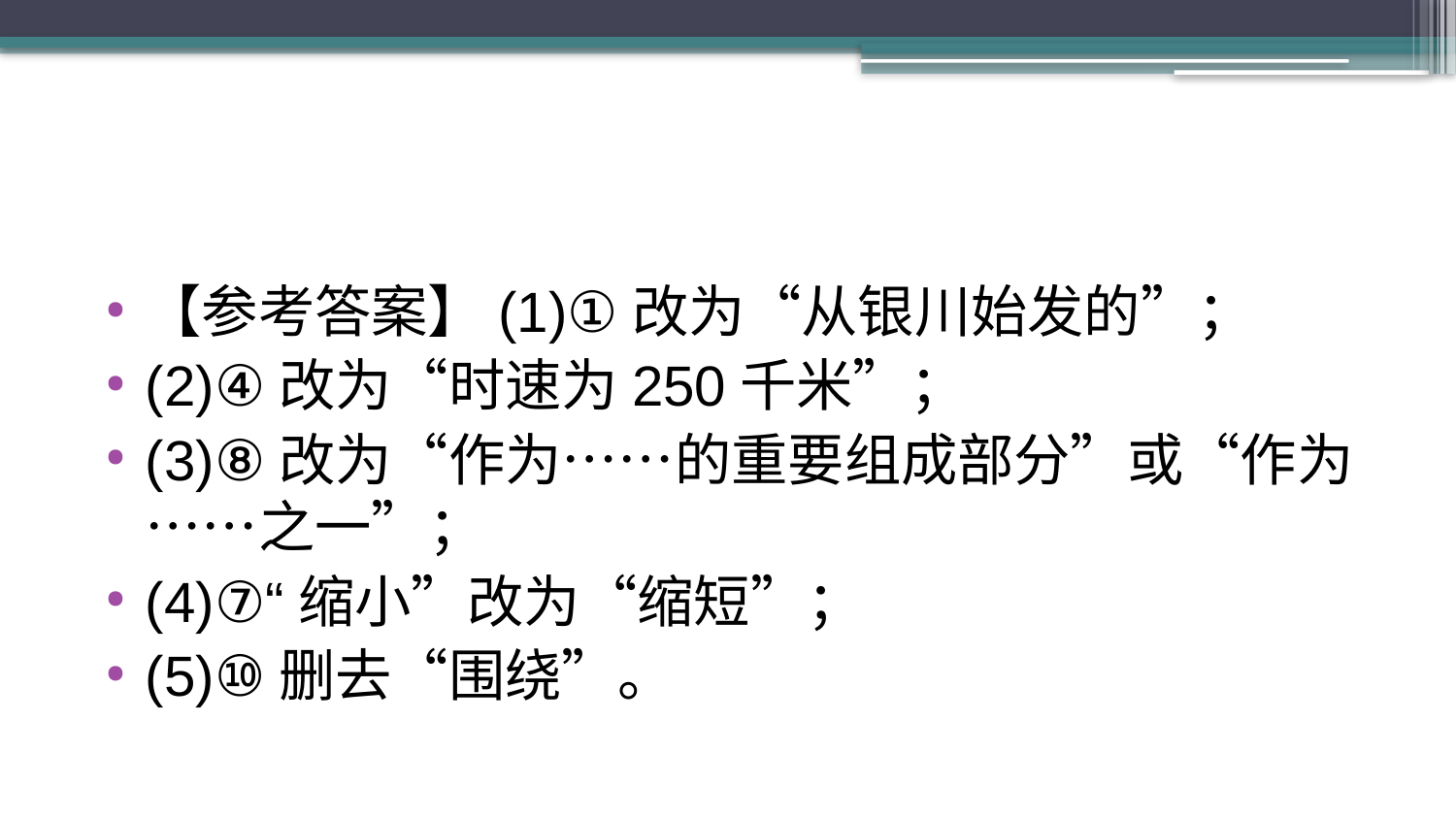

#
【参考答案】(1)①改为“从银川始发的”；
(2)④改为“时速为250千米”；
(3)⑧改为“作为……的重要组成部分”或“作为……之一”；
(4)⑦“缩小”改为“缩短”；
(5)⑩删去“围绕”。